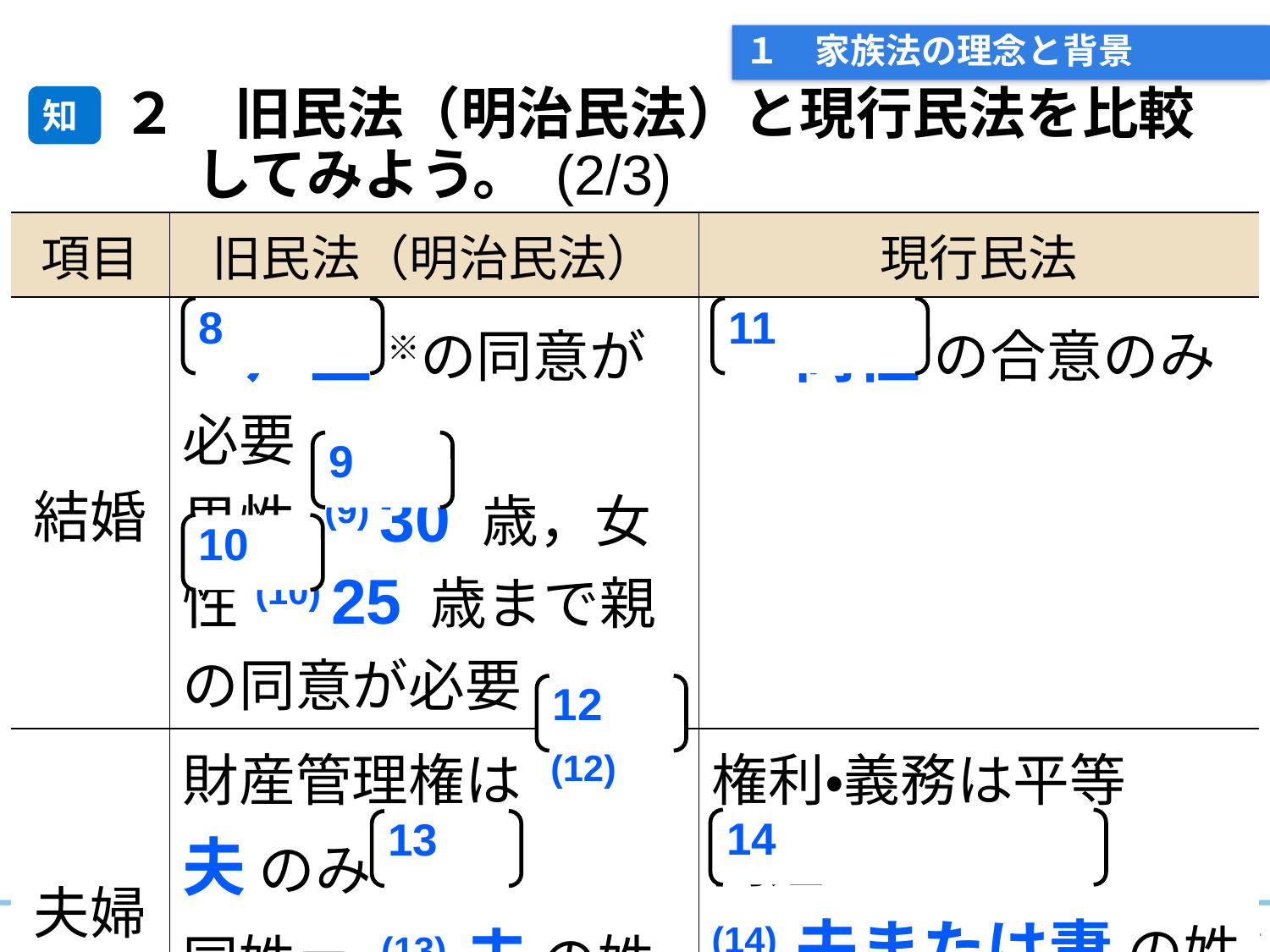

# １　家族法の理念と背景
２　旧民法（明治民法）と現行民法を比較してみよう。 (2/3)
知
| 項目 | 旧民法（明治民法） | 現行民法 |
| --- | --- | --- |
| 結婚 | (8) 戸主 ※の同意が必要 男性 (9) 30 歳，女性(10) 25 歳まで親の同意が必要 | (11) 両性 の合意のみ |
| 夫婦 | 財産管理権は (12) 夫 のみ 同姓＝ (13) 夫 の姓 | 権利・義務は平等 同姓＝ (14) 夫または妻 の姓 |
8
11
9
10
12
14
13
5